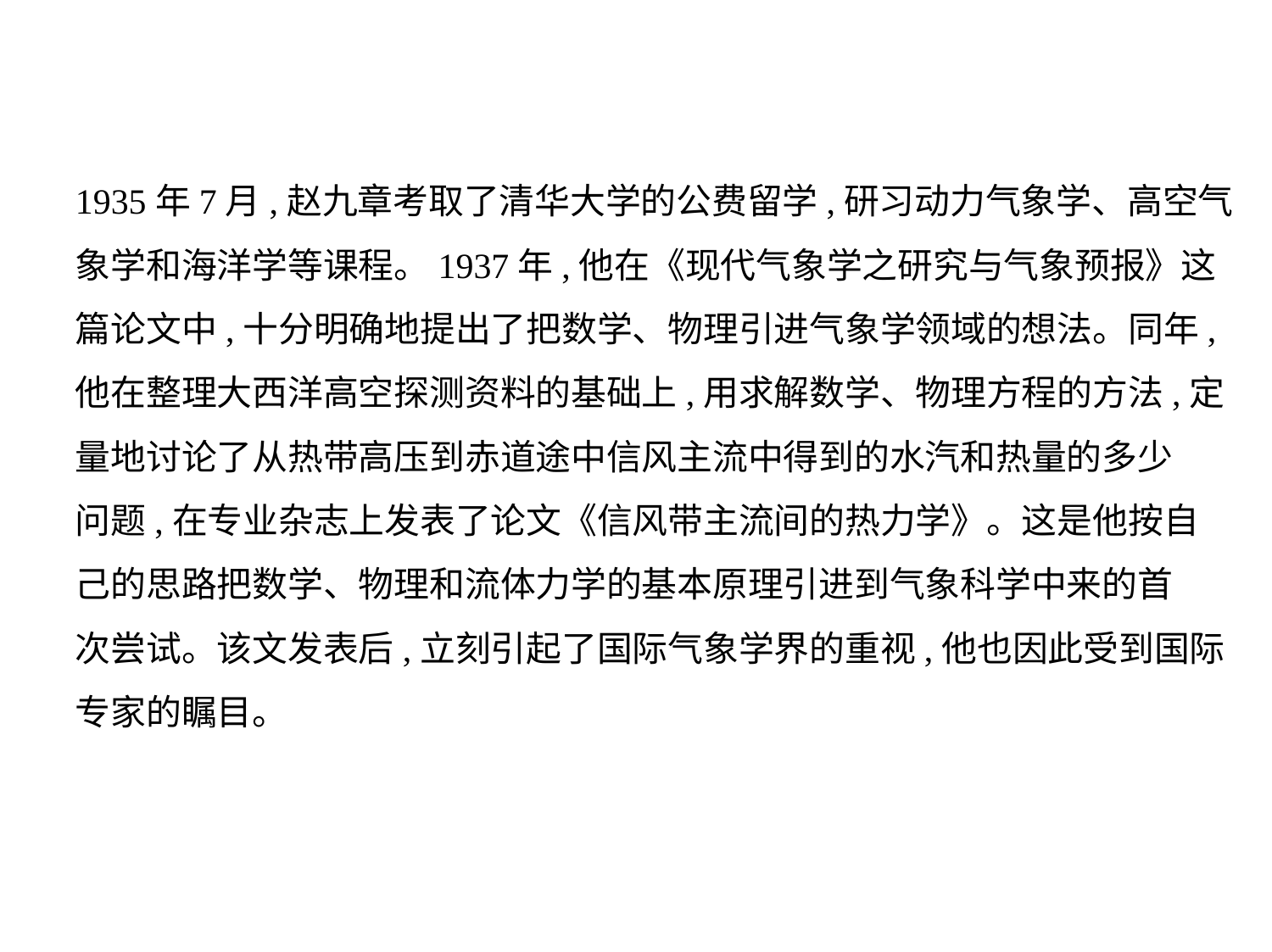

1935年7月,赵九章考取了清华大学的公费留学,研习动力气象学、高空气
象学和海洋学等课程。1937年,他在《现代气象学之研究与气象预报》这
篇论文中,十分明确地提出了把数学、物理引进气象学领域的想法。同年,
他在整理大西洋高空探测资料的基础上,用求解数学、物理方程的方法,定
量地讨论了从热带高压到赤道途中信风主流中得到的水汽和热量的多少
问题,在专业杂志上发表了论文《信风带主流间的热力学》。这是他按自
己的思路把数学、物理和流体力学的基本原理引进到气象科学中来的首
次尝试。该文发表后,立刻引起了国际气象学界的重视,他也因此受到国际
专家的瞩目。